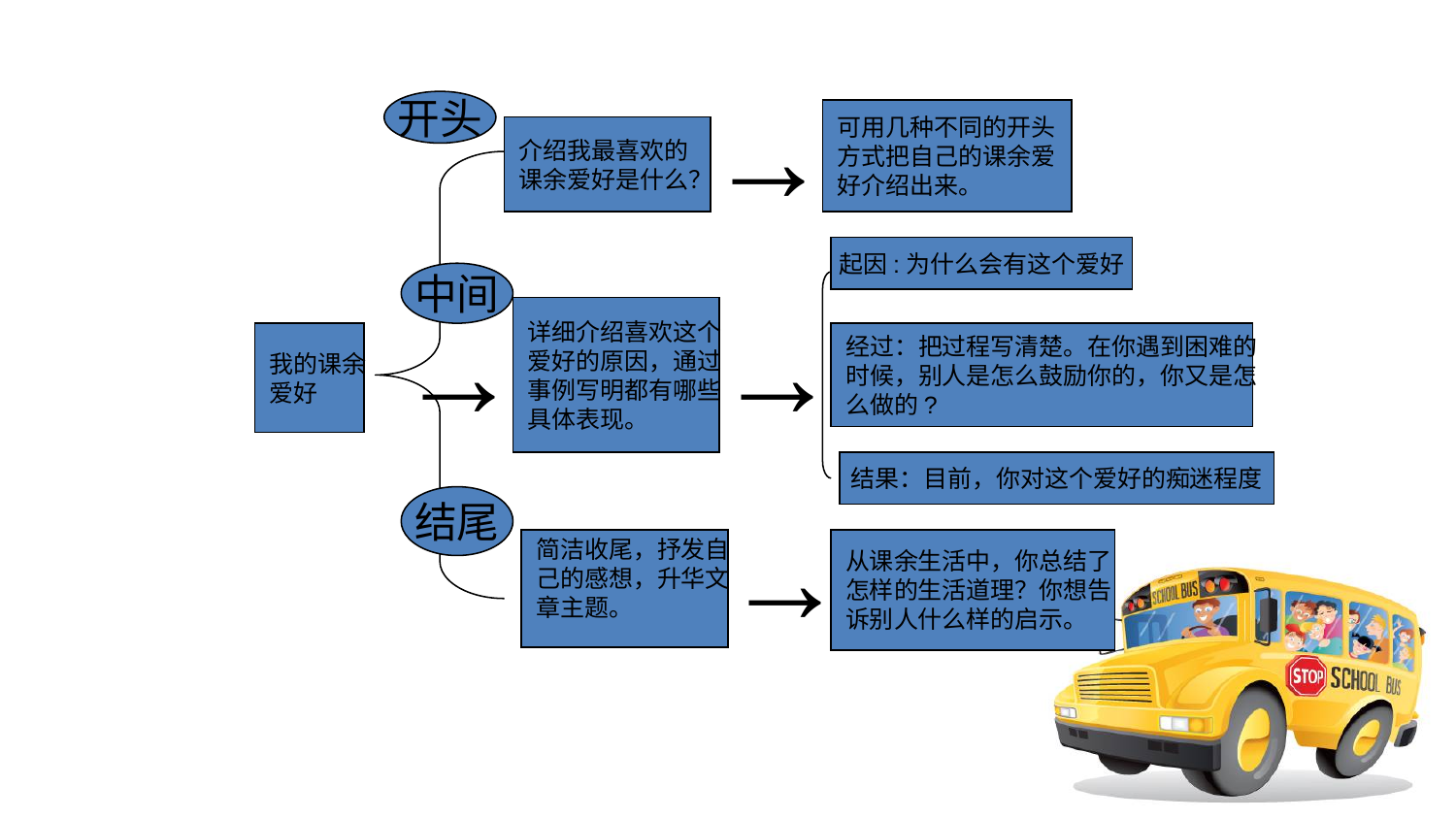

→
开头
可用几种不同的开头
方式把自己的课余爱
好介绍出来。
介绍我最喜欢的
课余爱好是什么？

起因:为什么会有这个爱好
中间

→
→
详细介绍喜欢这个
爱好的原因，通过
事例写明都有哪些
具体表现。
我的课余
爱好
经过：把过程写清楚。在你遇到困难的
时候，别人是怎么鼓励你的，你又是怎
么做的?
结果：目前，你对这个爱好的痴迷程度
结尾
→

简洁收尾，抒发自
己的感想，升华文
章主题。

从课余生活中，你总结了
怎样的生活道理？你想告
诉别人什么样的启示。